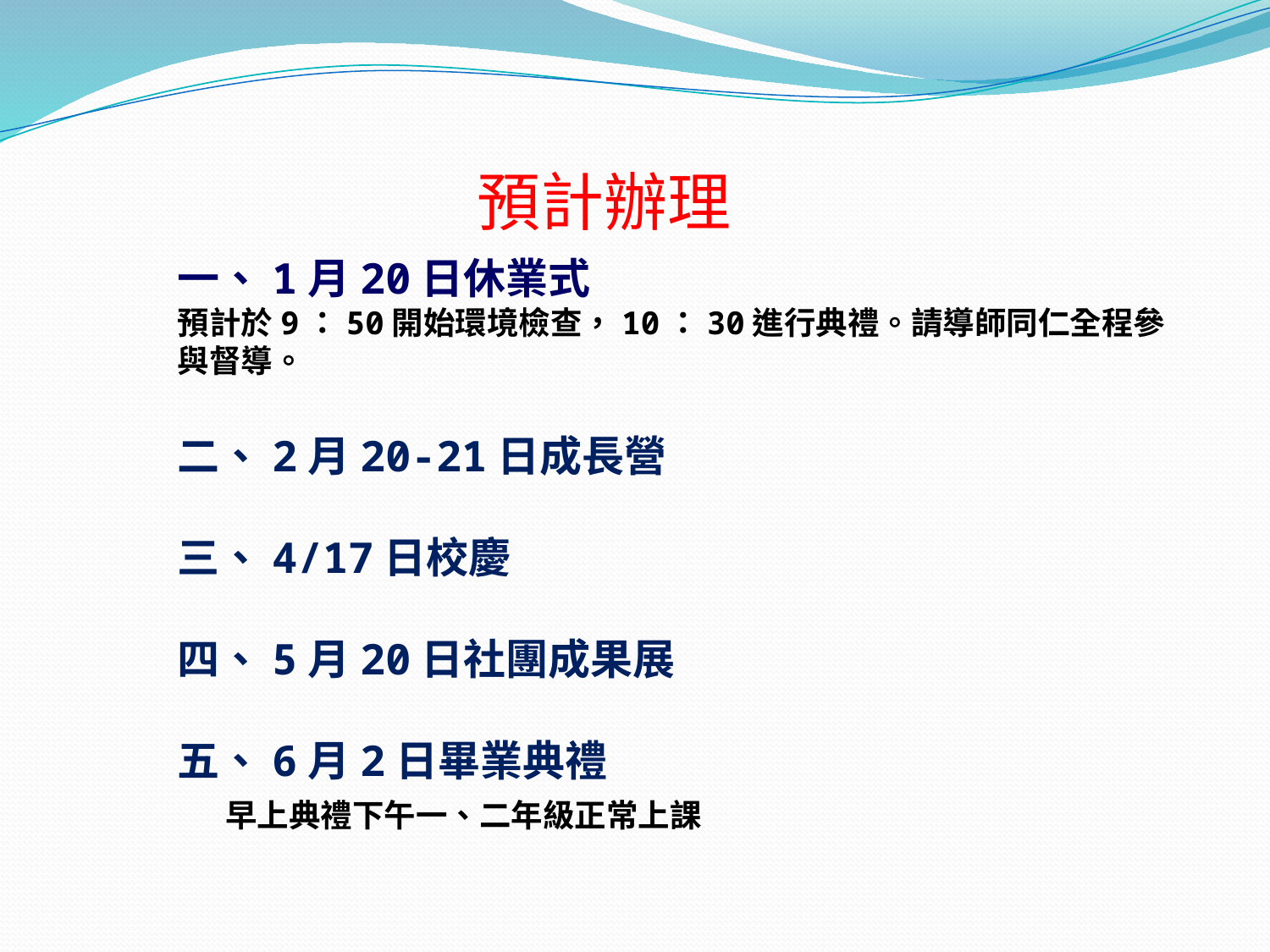

預計辦理
一、1月20日休業式
預計於9：50開始環境檢查，10：30進行典禮。請導師同仁全程參與督導。

二、2月20-21日成長營

三、4/17日校慶

四、5月20日社團成果展

五、6月2日畢業典禮
    早上典禮下午一、二年級正常上課